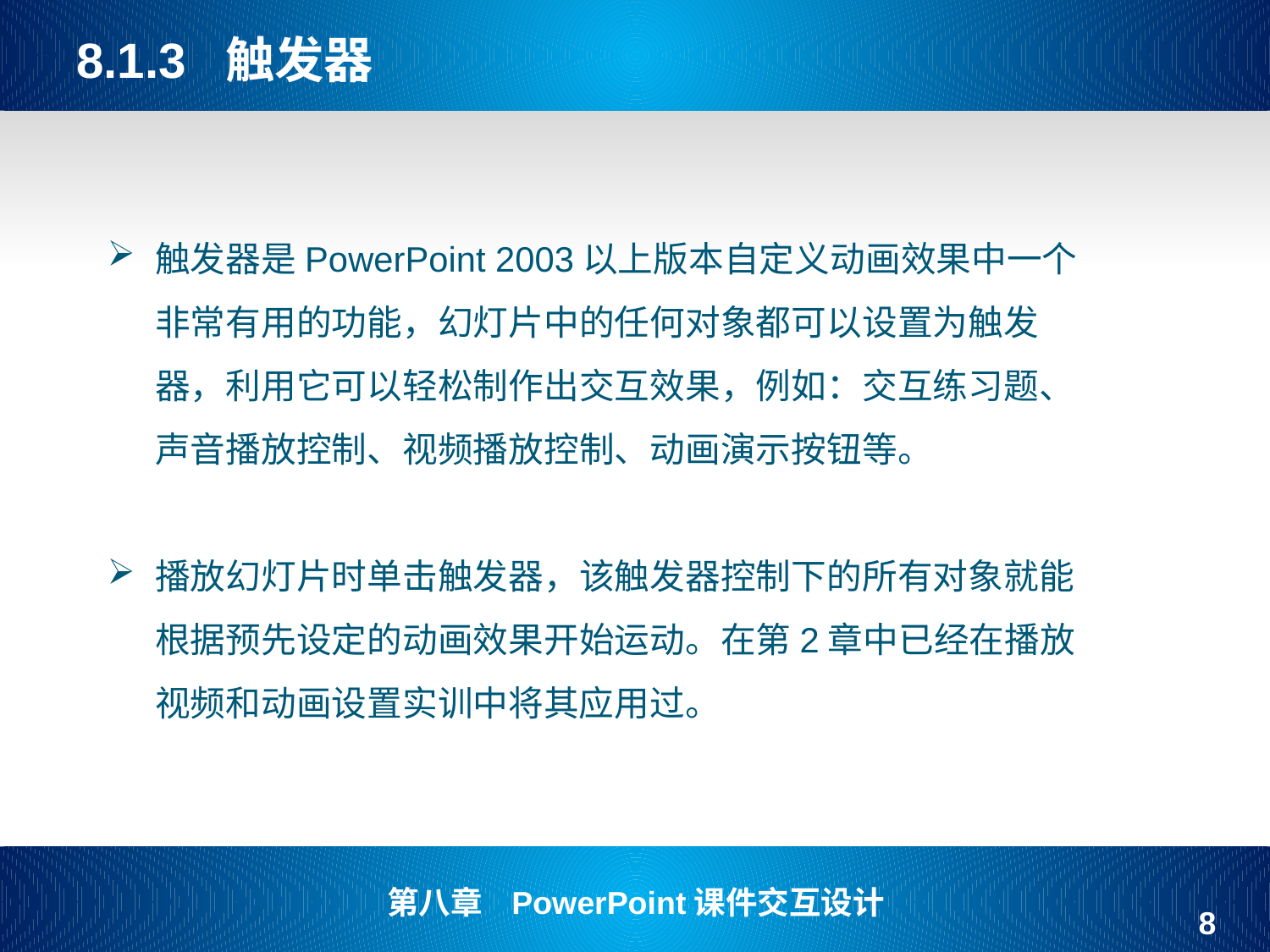

# 8.1.3  触发器
触发器是PowerPoint 2003以上版本自定义动画效果中一个非常有用的功能，幻灯片中的任何对象都可以设置为触发器，利用它可以轻松制作出交互效果，例如：交互练习题、声音播放控制、视频播放控制、动画演示按钮等。

播放幻灯片时单击触发器，该触发器控制下的所有对象就能根据预先设定的动画效果开始运动。在第2章中已经在播放视频和动画设置实训中将其应用过。

8